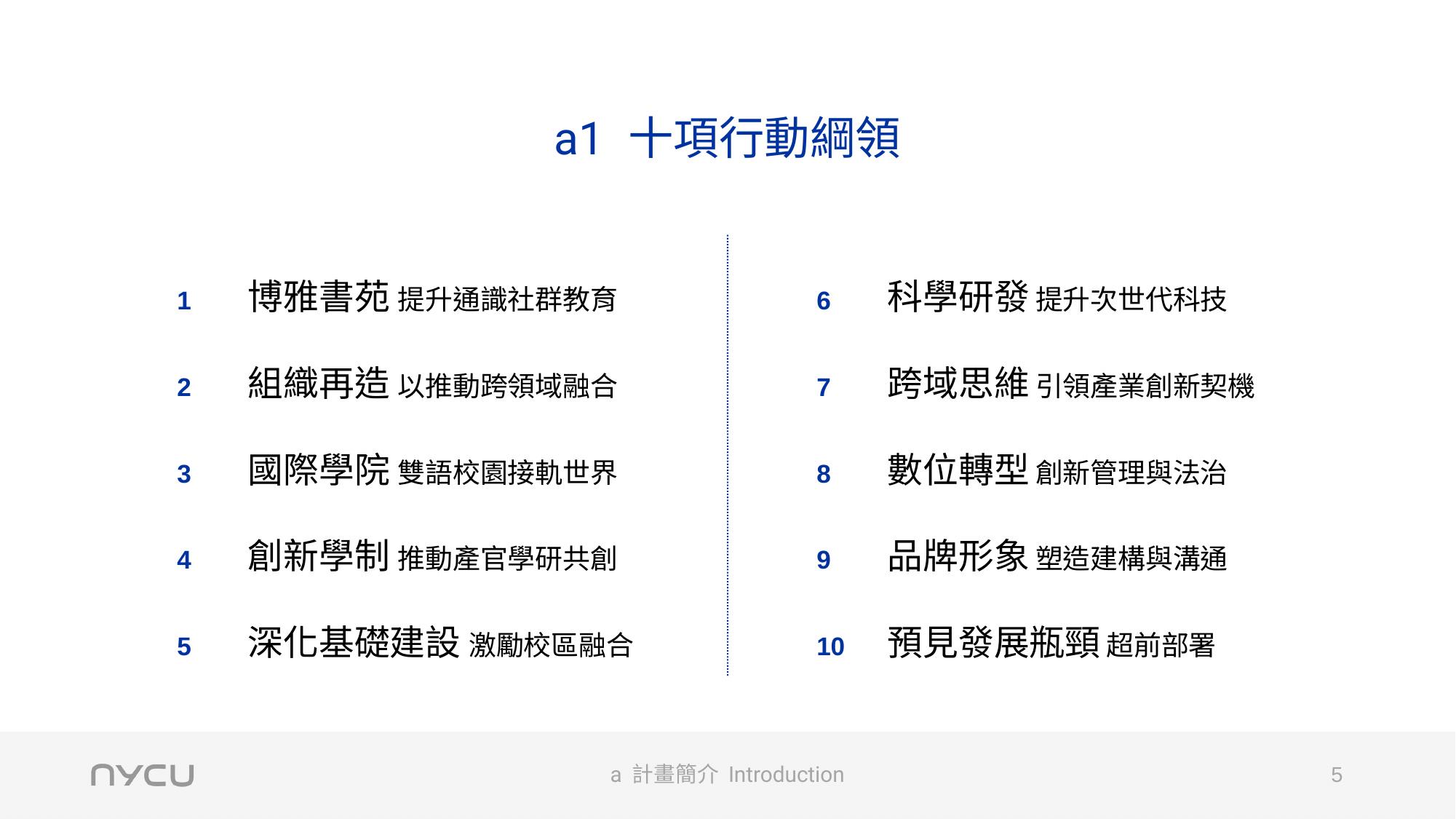

a1 十項行動綱領
1	博雅書苑 提升通識社群教育
2	組織再造 以推動跨領域融合
3	國際學院 雙語校園接軌世界
4	創新學制 推動產官學研共創
5	深化基礎建設 激勵校區融合
6	科學研發 提升次世代科技
7	跨域思維 引領產業創新契機
8	數位轉型 創新管理與法治
9	品牌形象 塑造建構與溝通
10	預見發展瓶頸 超前部署

a 計畫簡介 Introduction
5